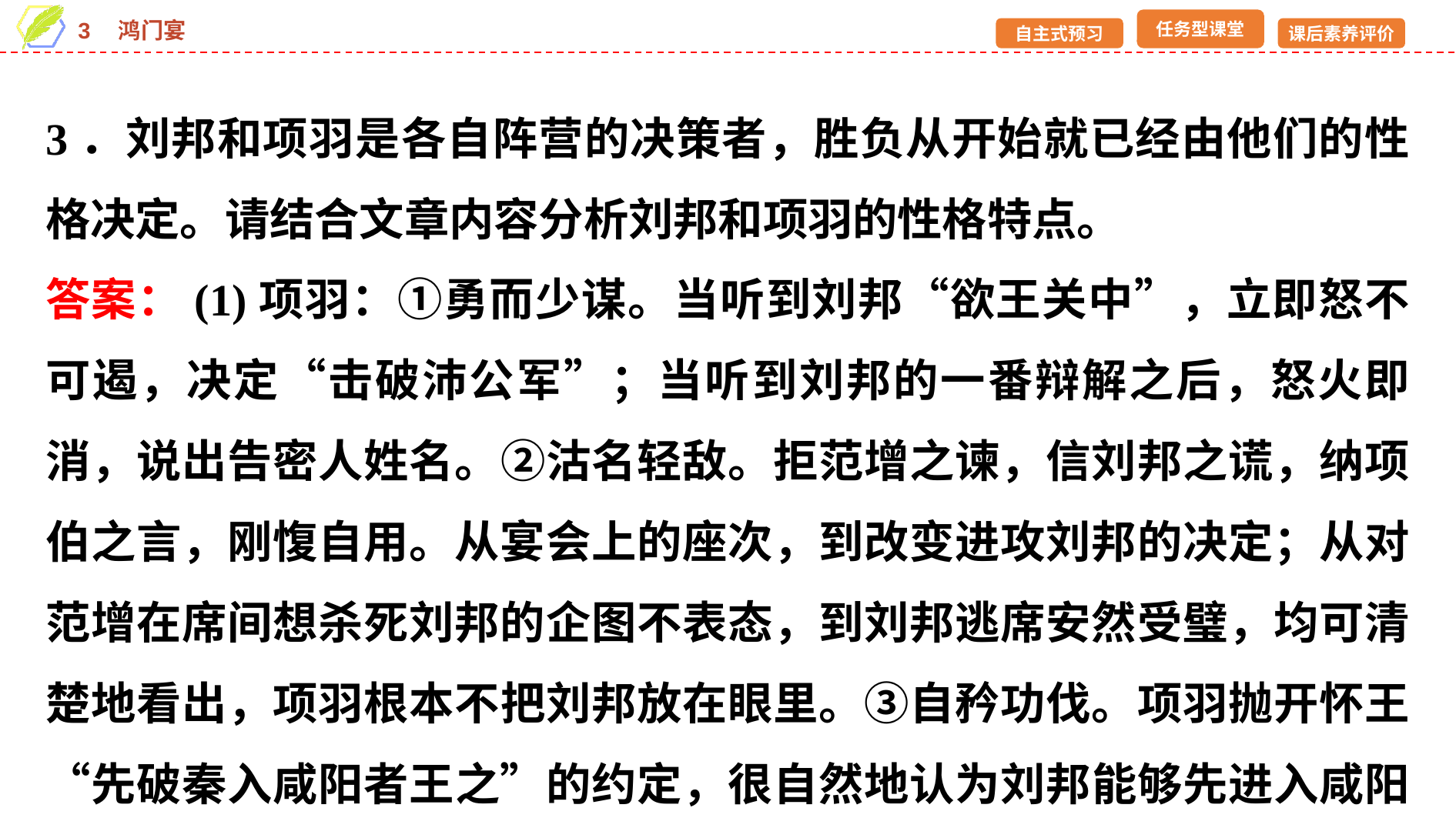

3．刘邦和项羽是各自阵营的决策者，胜负从开始就已经由他们的性格决定。请结合文章内容分析刘邦和项羽的性格特点。
答案：(1)项羽：①勇而少谋。当听到刘邦“欲王关中”，立即怒不可遏，决定“击破沛公军”；当听到刘邦的一番辩解之后，怒火即消，说出告密人姓名。②沽名轻敌。拒范增之谏，信刘邦之谎，纳项伯之言，刚愎自用。从宴会上的座次，到改变进攻刘邦的决定；从对范增在席间想杀死刘邦的企图不表态，到刘邦逃席安然受璧，均可清楚地看出，项羽根本不把刘邦放在眼里。③自矜功伐。项羽抛开怀王“先破秦入咸阳者王之”的约定，很自然地认为刘邦能够先进入咸阳是自